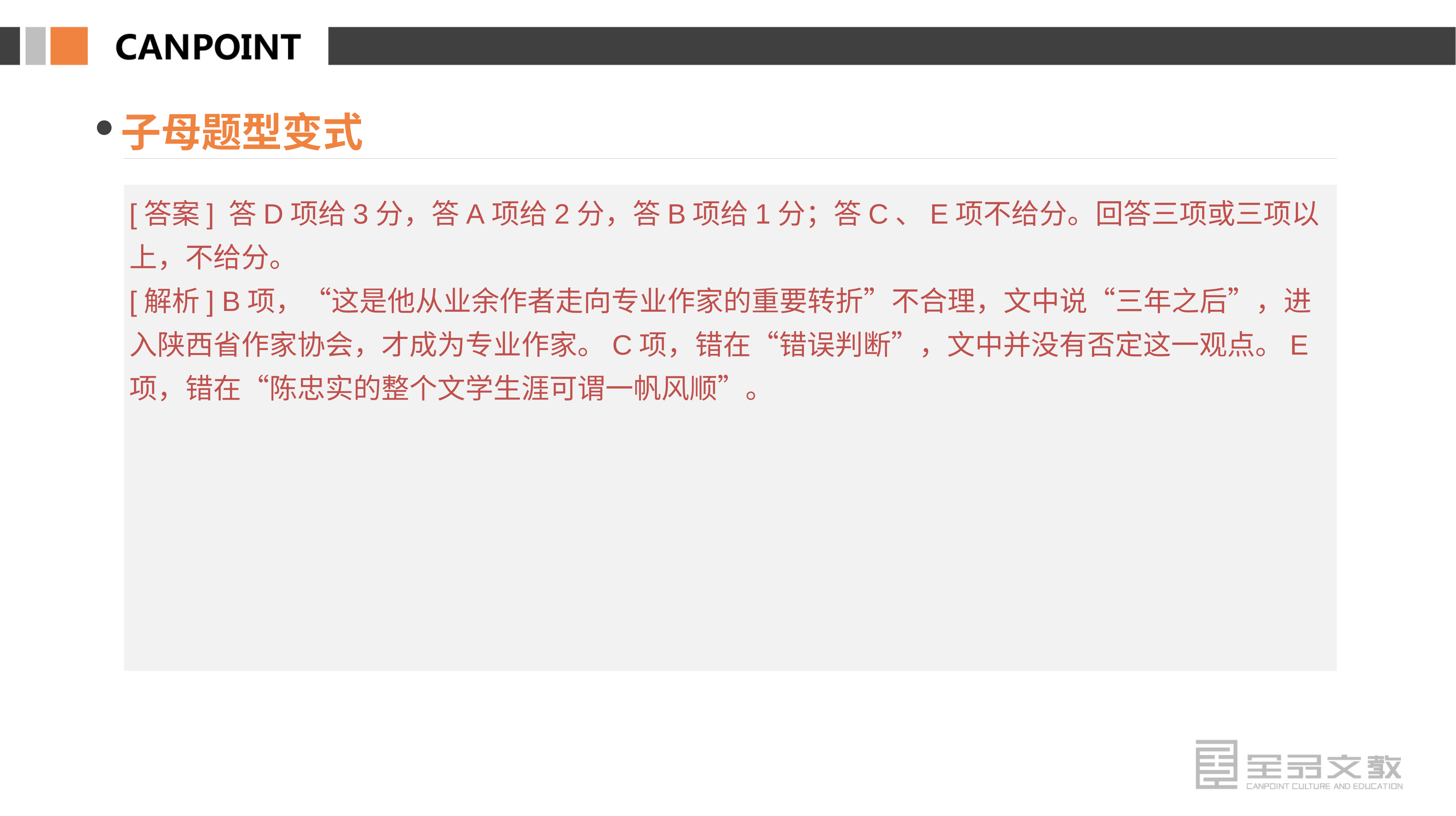

子母题型变式

[答案] 答D项给3分，答A项给2分，答B项给1分；答C、E项不给分。回答三项或三项以上，不给分。
[解析] B项，“这是他从业余作者走向专业作家的重要转折”不合理，文中说“三年之后”，进入陕西省作家协会，才成为专业作家。C项，错在“错误判断”，文中并没有否定这一观点。E项，错在“陈忠实的整个文学生涯可谓一帆风顺”。